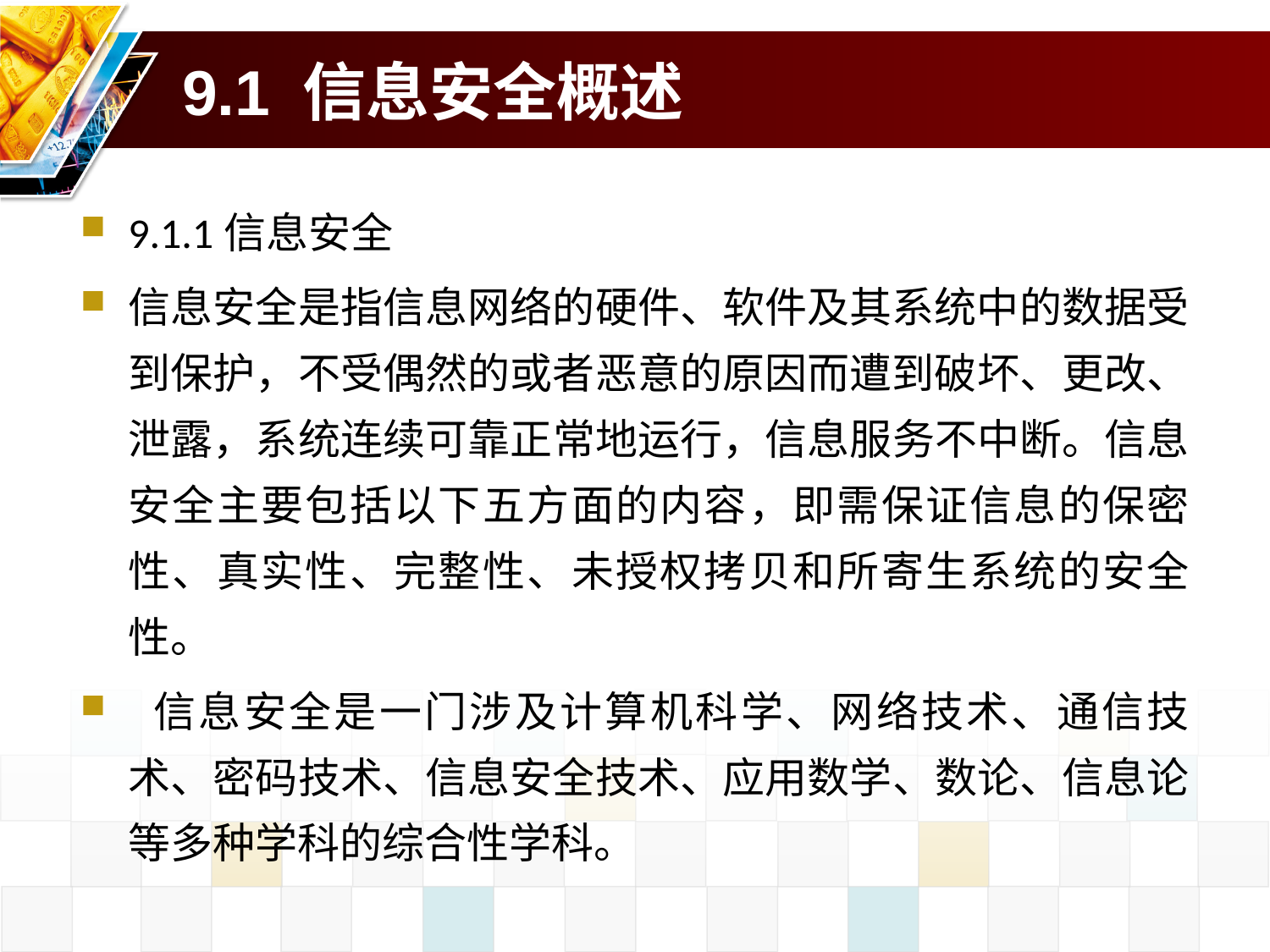

# 9.1 信息安全概述
9.1.1信息安全
信息安全是指信息网络的硬件、软件及其系统中的数据受到保护，不受偶然的或者恶意的原因而遭到破坏、更改、泄露，系统连续可靠正常地运行，信息服务不中断。信息安全主要包括以下五方面的内容，即需保证信息的保密性、真实性、完整性、未授权拷贝和所寄生系统的安全性。
 信息安全是一门涉及计算机科学、网络技术、通信技术、密码技术、信息安全技术、应用数学、数论、信息论等多种学科的综合性学科。